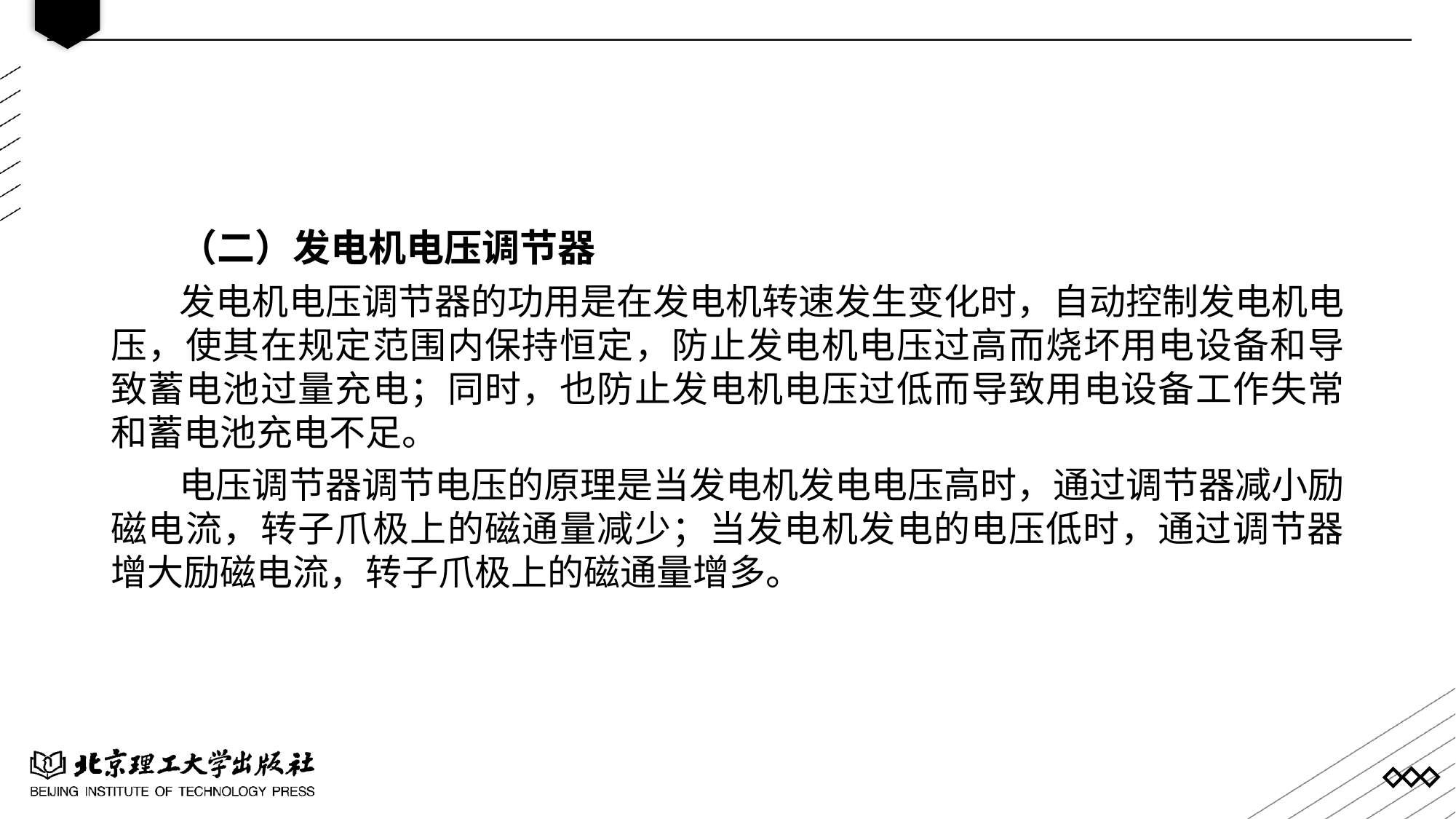

（二）发电机电压调节器
发电机电压调节器的功用是在发电机转速发生变化时，自动控制发电机电压，使其在规定范围内保持恒定，防止发电机电压过高而烧坏用电设备和导致蓄电池过量充电；同时，也防止发电机电压过低而导致用电设备工作失常和蓄电池充电不足。
电压调节器调节电压的原理是当发电机发电电压高时，通过调节器减小励磁电流，转子爪极上的磁通量减少；当发电机发电的电压低时，通过调节器增大励磁电流，转子爪极上的磁通量增多。